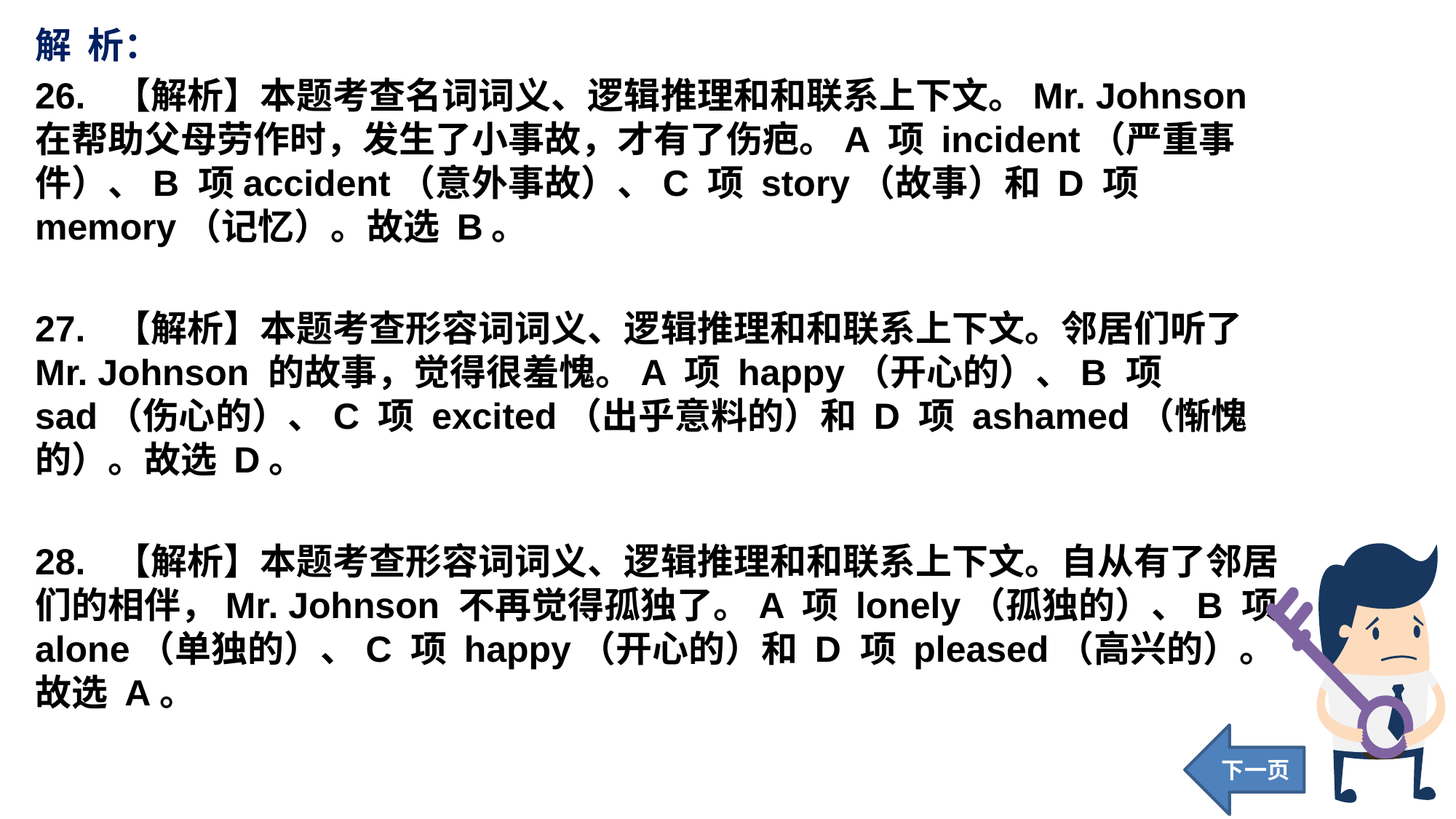

解  析：
26.  【解析】本题考查名词词义、逻辑推理和和联系上下文。Mr. Johnson 在帮助父母劳作时，发生了小事故，才有了伤疤。A 项 incident（严重事件）、B 项accident（意外事故）、C 项 story（故事）和 D 项 memory（记忆）。故选 B。

27.  【解析】本题考查形容词词义、逻辑推理和和联系上下文。邻居们听了 Mr. Johnson 的故事，觉得很羞愧。A 项 happy（开心的）、B 项 sad（伤心的）、C 项 excited（出乎意料的）和 D 项 ashamed（惭愧的）。故选 D。

28.  【解析】本题考查形容词词义、逻辑推理和和联系上下文。自从有了邻居们的相伴，Mr. Johnson 不再觉得孤独了。A 项 lonely（孤独的）、B 项 alone（单独的）、C 项 happy（开心的）和 D 项 pleased（高兴的）。故选 A。

下一页
28